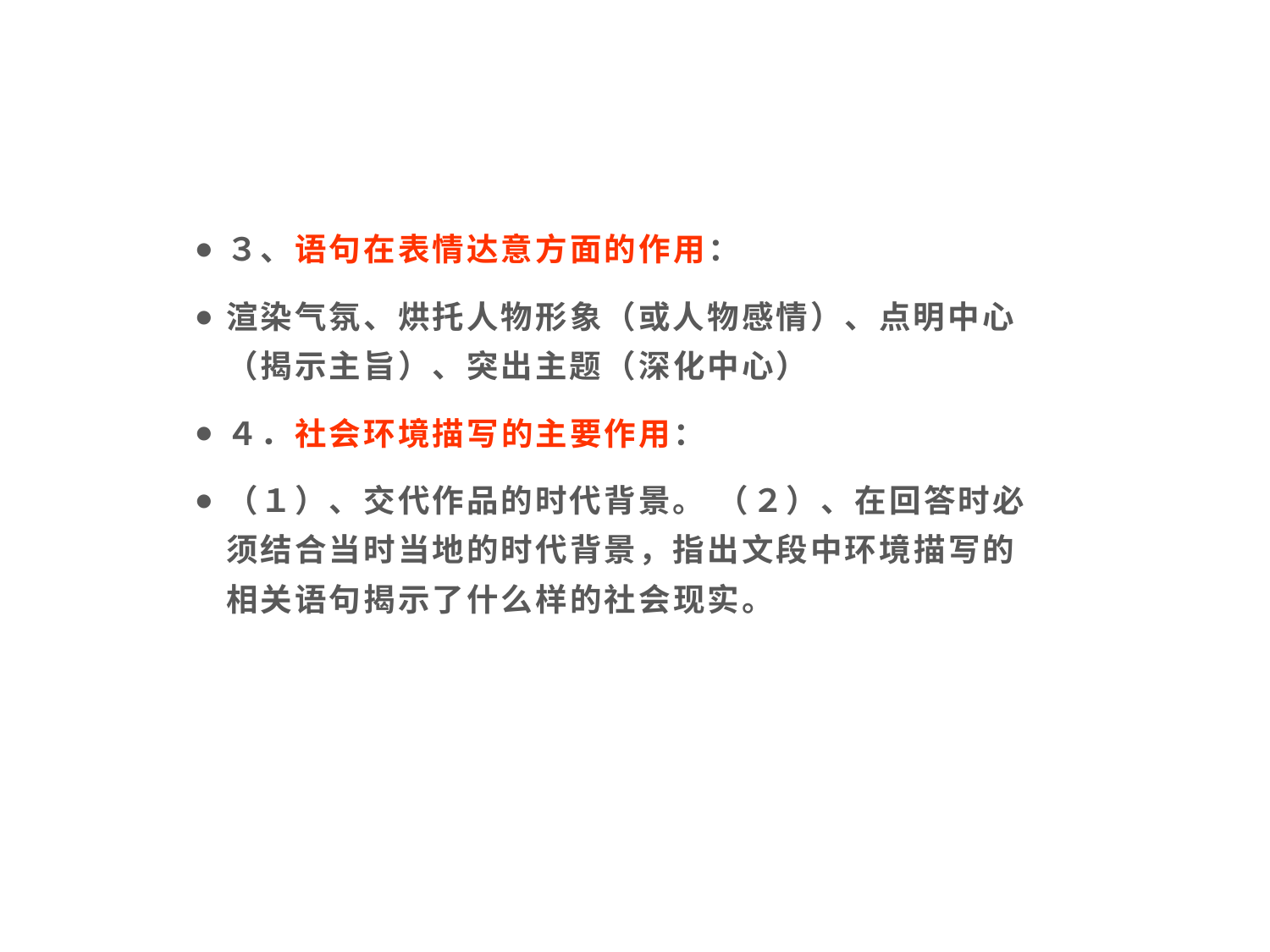

３、语句在表情达意方面的作用：
渲染气氛、烘托人物形象（或人物感情）、点明中心（揭示主旨）、突出主题（深化中心）
４．社会环境描写的主要作用：
（１）、交代作品的时代背景。 （２）、在回答时必须结合当时当地的时代背景，指出文段中环境描写的相关语句揭示了什么样的社会现实。
13